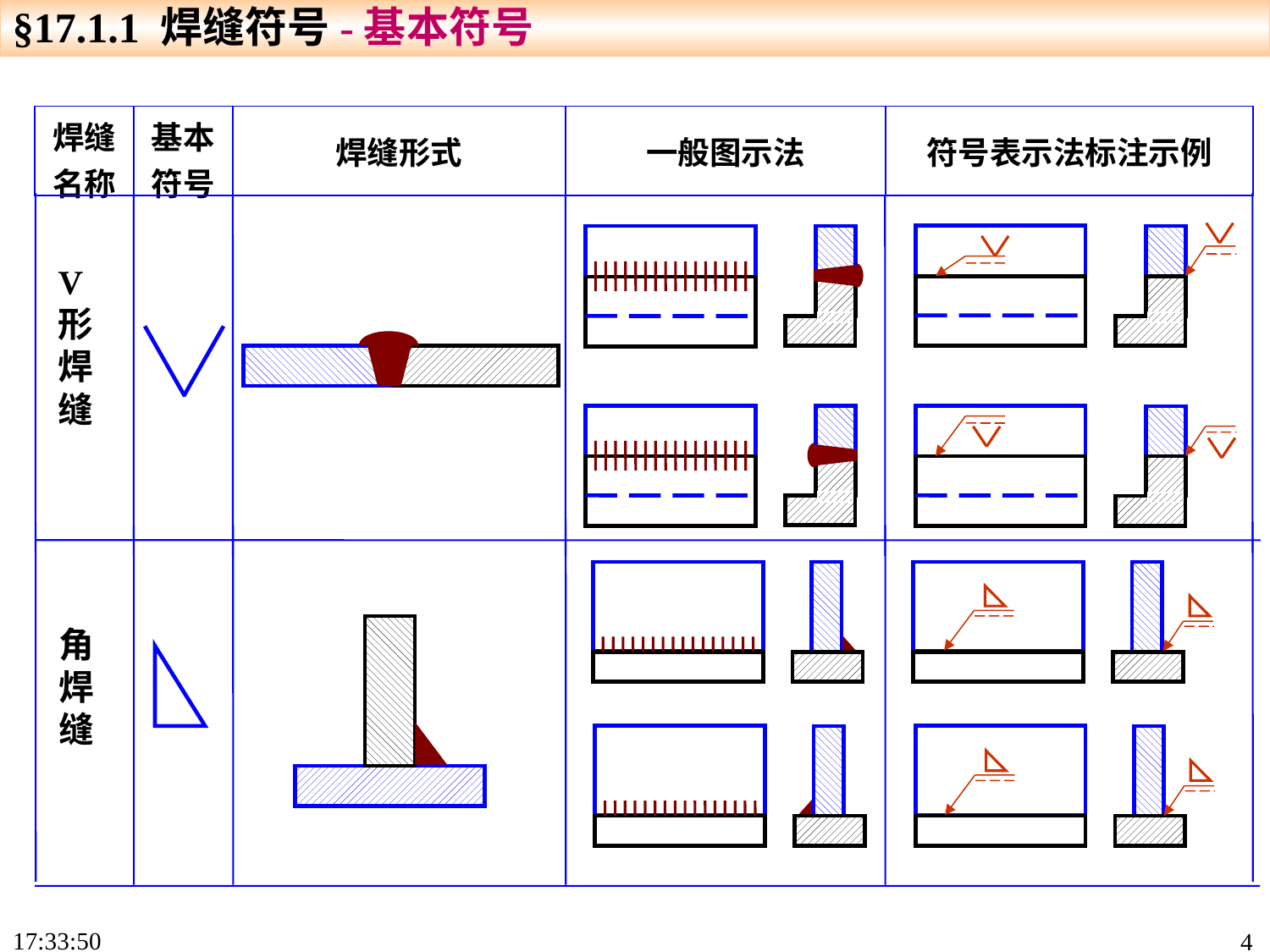

§17.1.1 焊缝符号-基本符号
| 焊缝名称 | 基本符号 | 焊缝形式 | 一般图示法 | 符号表示法标注示例 |
| --- | --- | --- | --- | --- |

V形焊缝

角焊缝

17:33:50
4